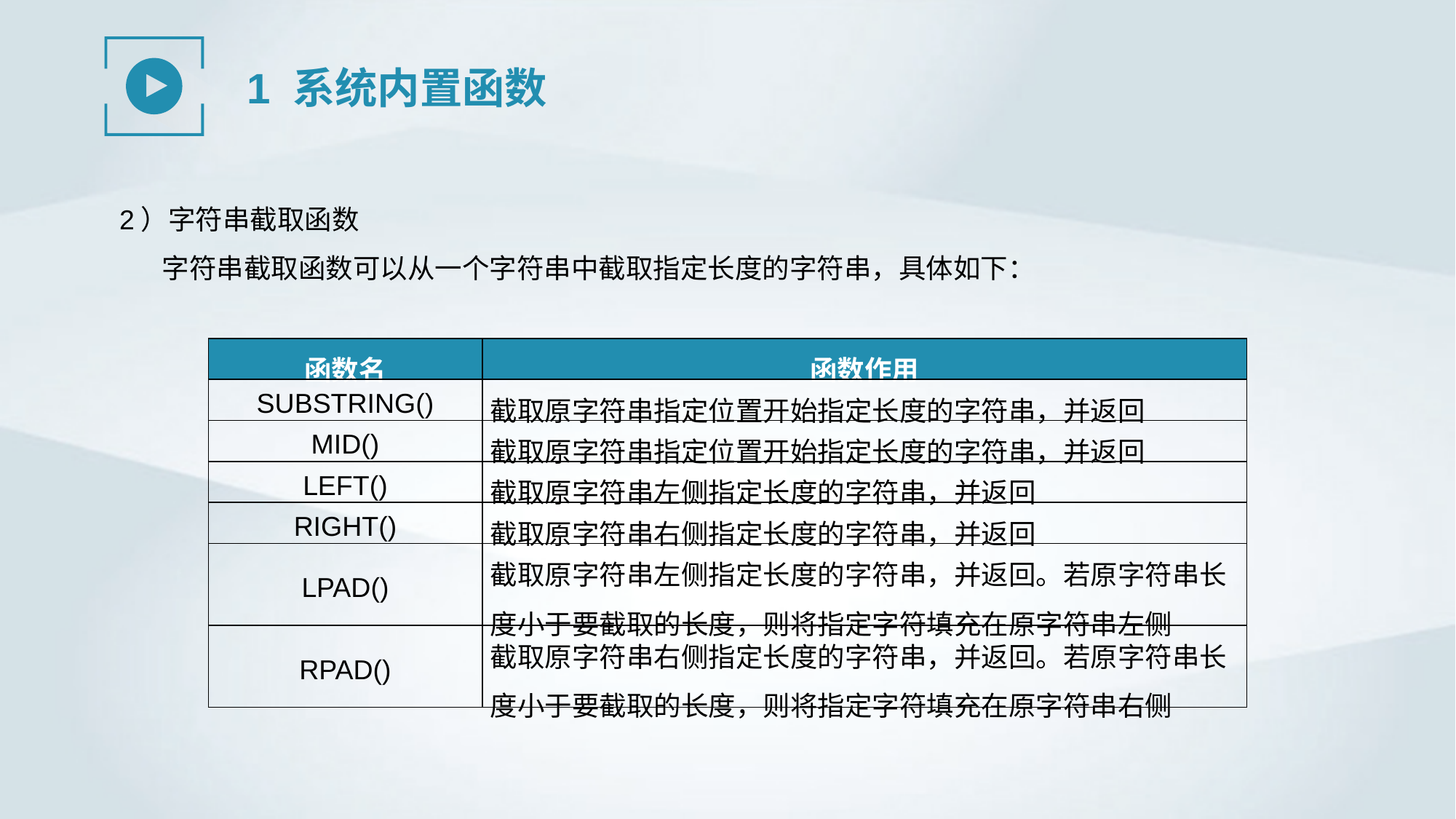

1 系统内置函数
2）字符串截取函数
字符串截取函数可以从一个字符串中截取指定长度的字符串，具体如下：
| 函数名 | 函数作用 |
| --- | --- |
| SUBSTRING() | 截取原字符串指定位置开始指定长度的字符串，并返回 |
| MID() | 截取原字符串指定位置开始指定长度的字符串，并返回 |
| LEFT() | 截取原字符串左侧指定长度的字符串，并返回 |
| RIGHT() | 截取原字符串右侧指定长度的字符串，并返回 |
| LPAD() | 截取原字符串左侧指定长度的字符串，并返回。若原字符串长度小于要截取的长度，则将指定字符填充在原字符串左侧 |
| RPAD() | 截取原字符串右侧指定长度的字符串，并返回。若原字符串长度小于要截取的长度，则将指定字符填充在原字符串右侧 |